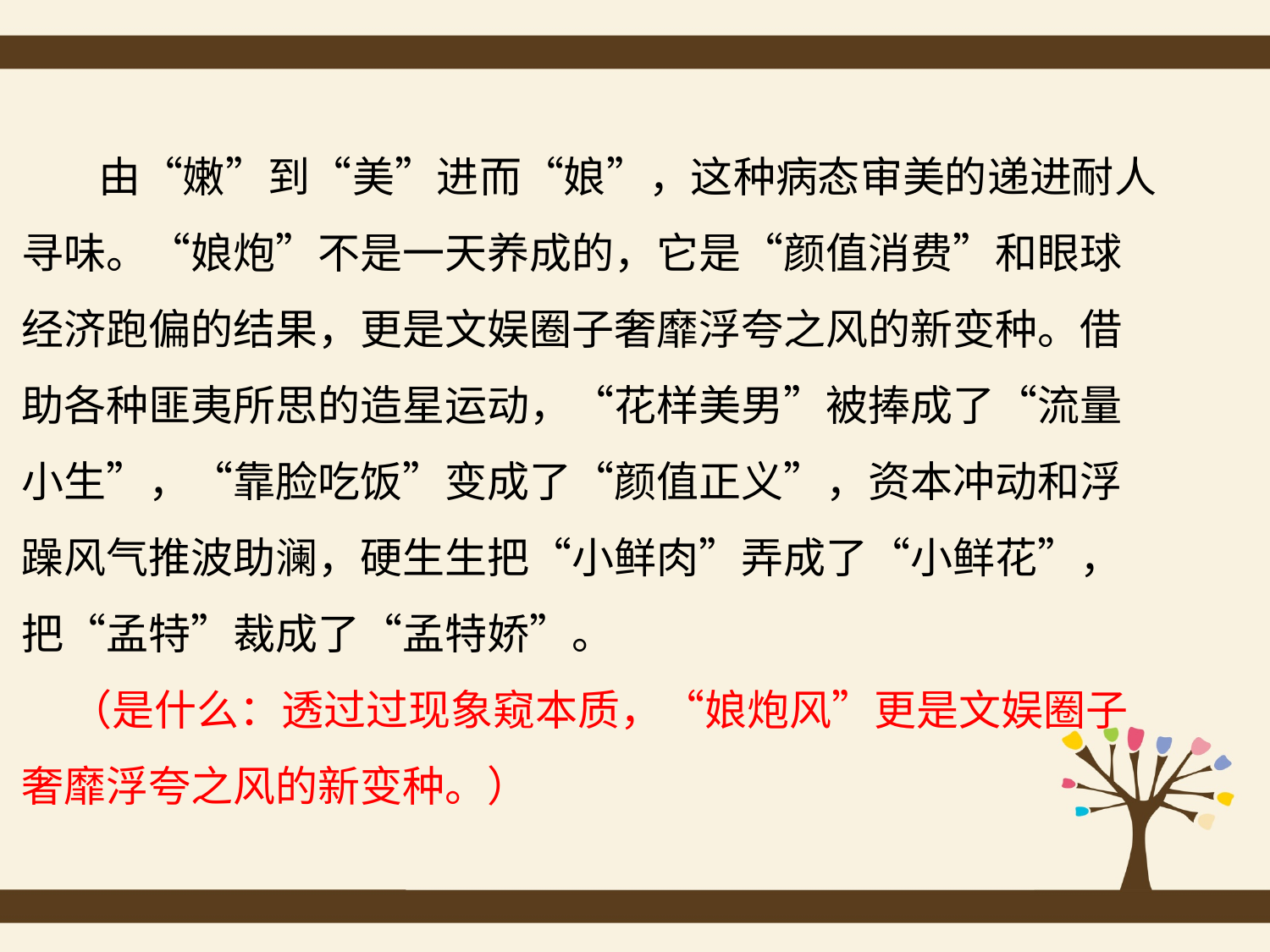

由“嫩”到“美”进而“娘”，这种病态审美的递进耐人寻味。“娘炮”不是一天养成的，它是“颜值消费”和眼球经济跑偏的结果，更是文娱圈子奢靡浮夸之风的新变种。借助各种匪夷所思的造星运动，“花样美男”被捧成了“流量小生”，“靠脸吃饭”变成了“颜值正义”，资本冲动和浮躁风气推波助澜，硬生生把“小鲜肉”弄成了“小鲜花”，把“孟特”裁成了“孟特娇”。
    （是什么：透过过现象窥本质，“娘炮风”更是文娱圈子奢靡浮夸之风的新变种。）